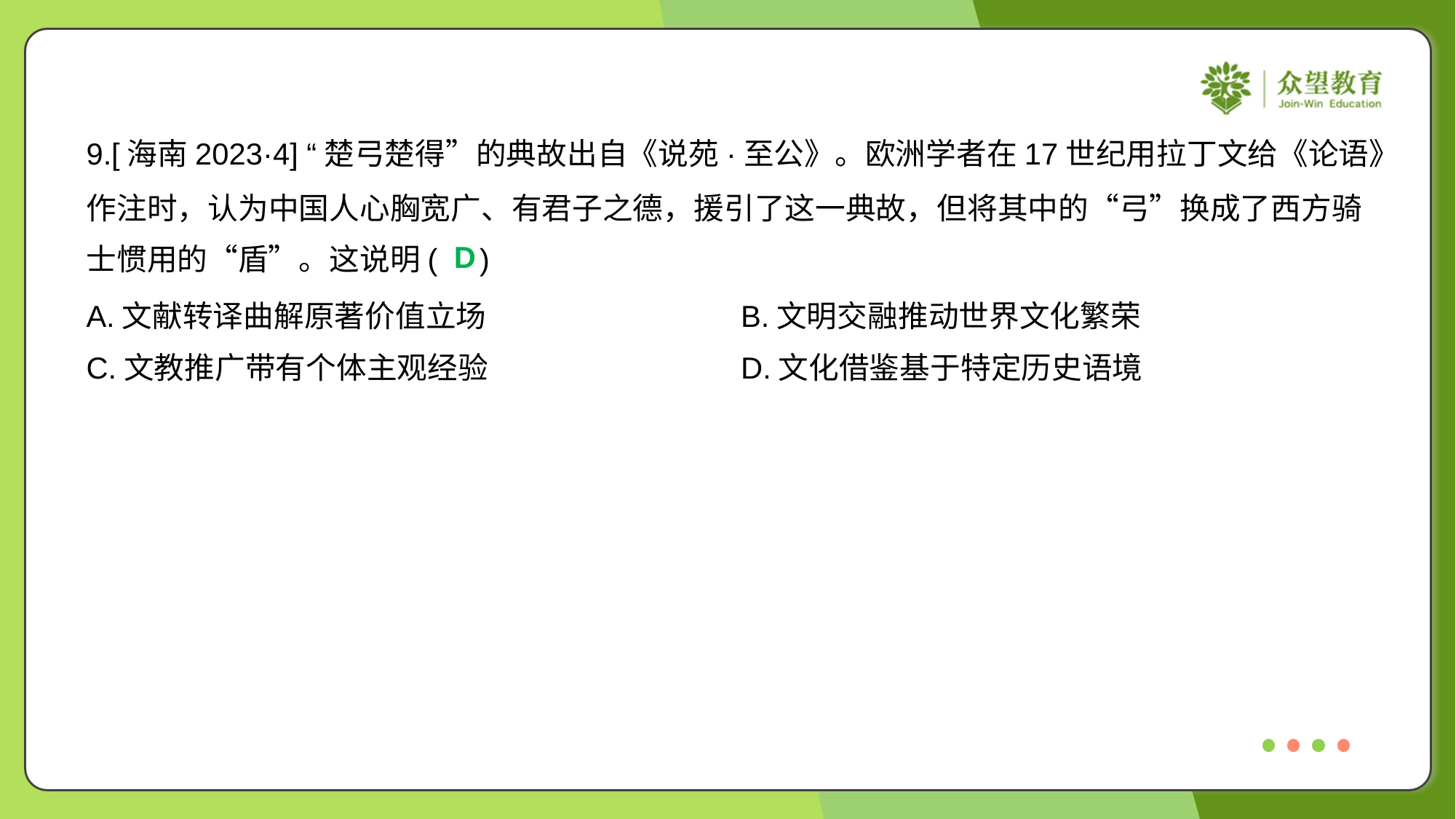

9.[海南2023·4] “楚弓楚得”的典故出自《说苑·至公》。欧洲学者在17世纪用拉丁文给《论语》
作注时，认为中国人心胸宽广、有君子之德，援引了这一典故，但将其中的“弓”换成了西方骑
士惯用的“盾”。这说明(     )
D
A.文献转译曲解原著价值立场	B.文明交融推动世界文化繁荣
C.文教推广带有个体主观经验	D.文化借鉴基于特定历史语境